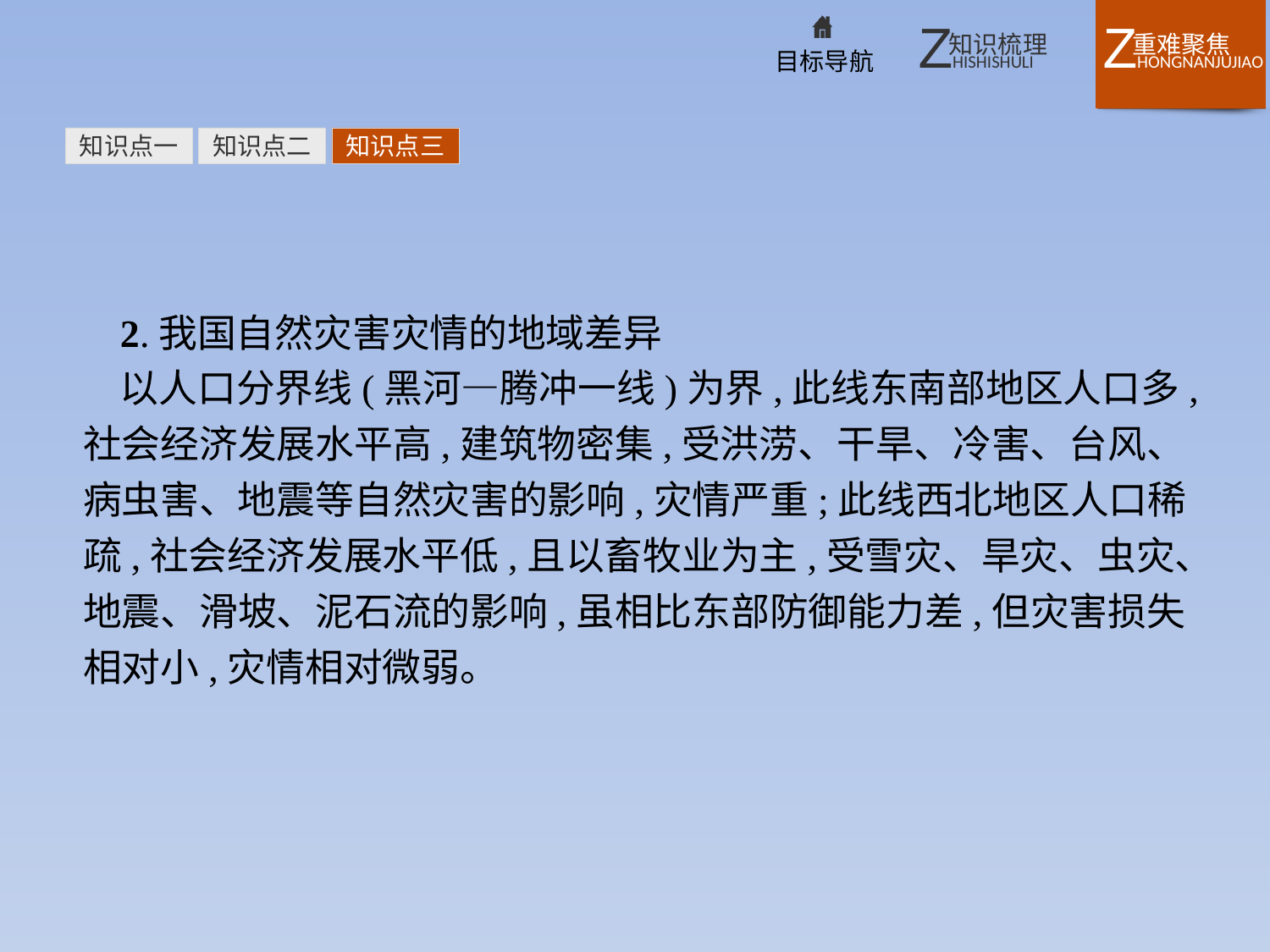

知识点一
知识点二
知识点三
2.我国自然灾害灾情的地域差异
以人口分界线(黑河—腾冲一线)为界,此线东南部地区人口多,社会经济发展水平高,建筑物密集,受洪涝、干旱、冷害、台风、病虫害、地震等自然灾害的影响,灾情严重;此线西北地区人口稀疏,社会经济发展水平低,且以畜牧业为主,受雪灾、旱灾、虫灾、地震、滑坡、泥石流的影响,虽相比东部防御能力差,但灾害损失相对小,灾情相对微弱。